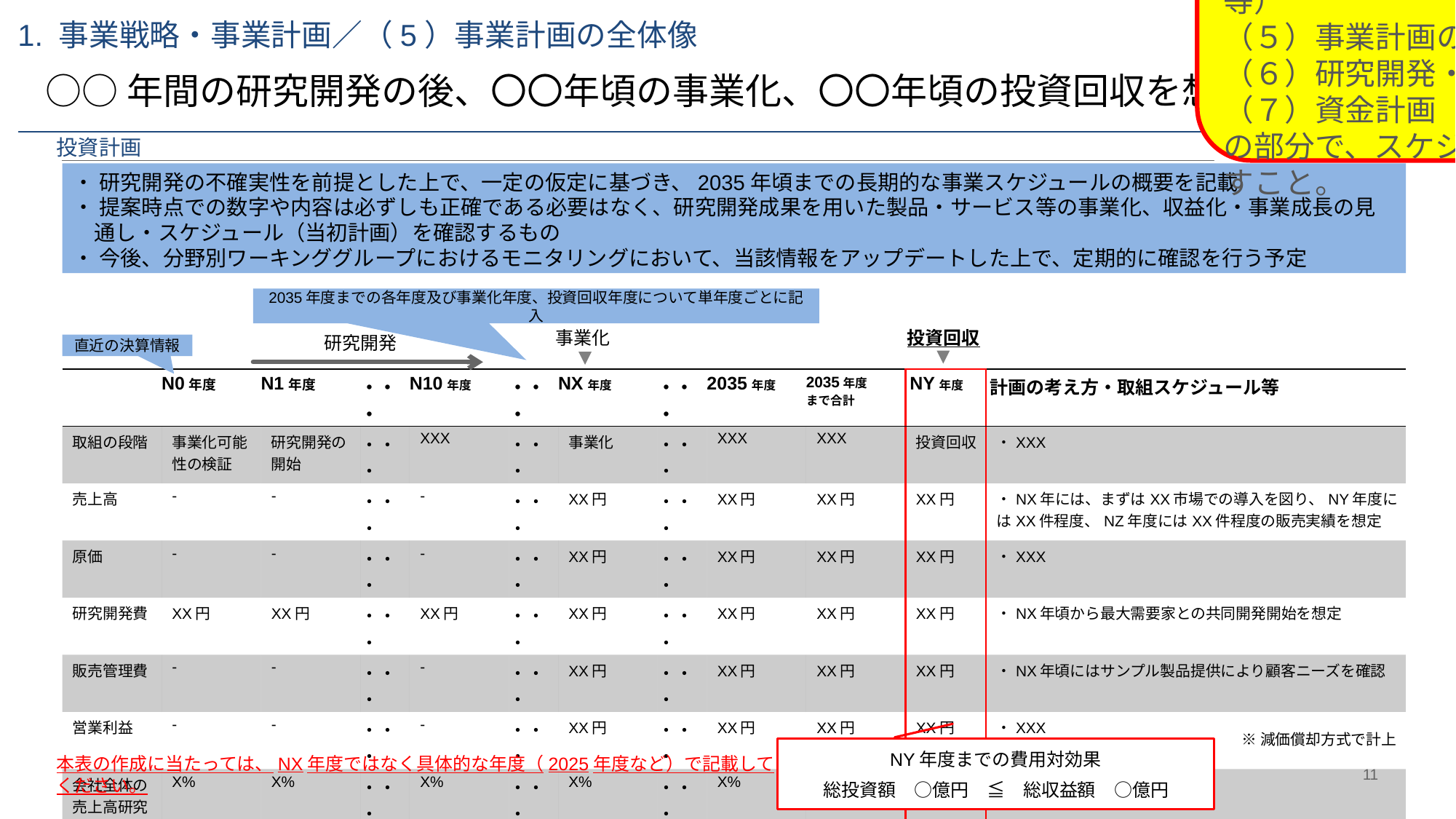

2030年度に要求される年間製造能力を実現するための事業化構想、投資構想、知的財産管理については、
1．事業戦略・事業計画
（３）提供価値・ビジネスモデル（標準化の取組等）
（５）事業計画の全体像、
（６）研究開発・設備投資・マーケティング計画、
（７）資金計画
の部分で、スケジュールも含めて明確に方針を示すこと。
1. 事業戦略・事業計画／（5）事業計画の全体像
○○年間の研究開発の後、〇〇年頃の事業化、〇〇年頃の投資回収を想定
投資計画
・ 研究開発の不確実性を前提とした上で、一定の仮定に基づき、2035年頃までの長期的な事業スケジュールの概要を記載
・ 提案時点での数字や内容は必ずしも正確である必要はなく、研究開発成果を用いた製品・サービス等の事業化、収益化・事業成長の見通し・スケジュール（当初計画）を確認するもの
・ 今後、分野別ワーキンググループにおけるモニタリングにおいて、当該情報をアップデートした上で、定期的に確認を行う予定
2035年度までの各年度及び事業化年度、投資回収年度について単年度ごとに記入
事業化
投資回収
研究開発
直近の決算情報

|  | N0年度 | N1年度 | ・・・ | N10年度 | ・・・ | NX年度 | ・・・ | 2035年度 | 2035年度 まで合計 | NY年度 | 計画の考え方・取組スケジュール等 |
| --- | --- | --- | --- | --- | --- | --- | --- | --- | --- | --- | --- |
| 取組の段階 | 事業化可能性の検証 | 研究開発の開始 | ・・・ | XXX | ・・・ | 事業化 | ・・・ | XXX | XXX | 投資回収 | ・XXX |
| 売上高 | - | - | ・・・ | - | ・・・ | XX円 | ・・・ | XX円 | XX円 | XX円 | ・NX年には、まずはXX市場での導入を図り、NY年度にはXX件程度、NZ年度にはXX件程度の販売実績を想定 |
| 原価 | - | - | ・・・ | - | ・・・ | XX円 | ・・・ | XX円 | XX円 | XX円 | ・XXX |
| 研究開発費 | XX円 | XX円 | ・・・ | XX円 | ・・・ | XX円 | ・・・ | XX円 | XX円 | XX円 | ・NX年頃から最大需要家との共同開発開始を想定 |
| 販売管理費 | - | - | ・・・ | - | ・・・ | XX円 | ・・・ | XX円 | XX円 | XX円 | ・NX年頃にはサンプル製品提供により顧客ニーズを確認 |
| 営業利益 | - | - | ・・・ | - | ・・・ | XX円 | ・・・ | XX円 | XX円 | XX円 | ・XXX |
| 会社全体の 売上高研究開発費比率 | X% | X% | ・・・ | X% | ・・・ | X% | ・・・ | X% | XXX | X% | ・XXX |
| CO2削減効果 | - | - | ・・・ | - | ・・・ | XXトン |  | XXトン | XXトン | XXトン | ・XXX |

※減価償却方式で計上
NY年度までの費用対効果
総投資額　○億円　≦　総収益額　○億円
本表の作成に当たっては、NX年度ではなく具体的な年度（2025年度など）で記載してください。